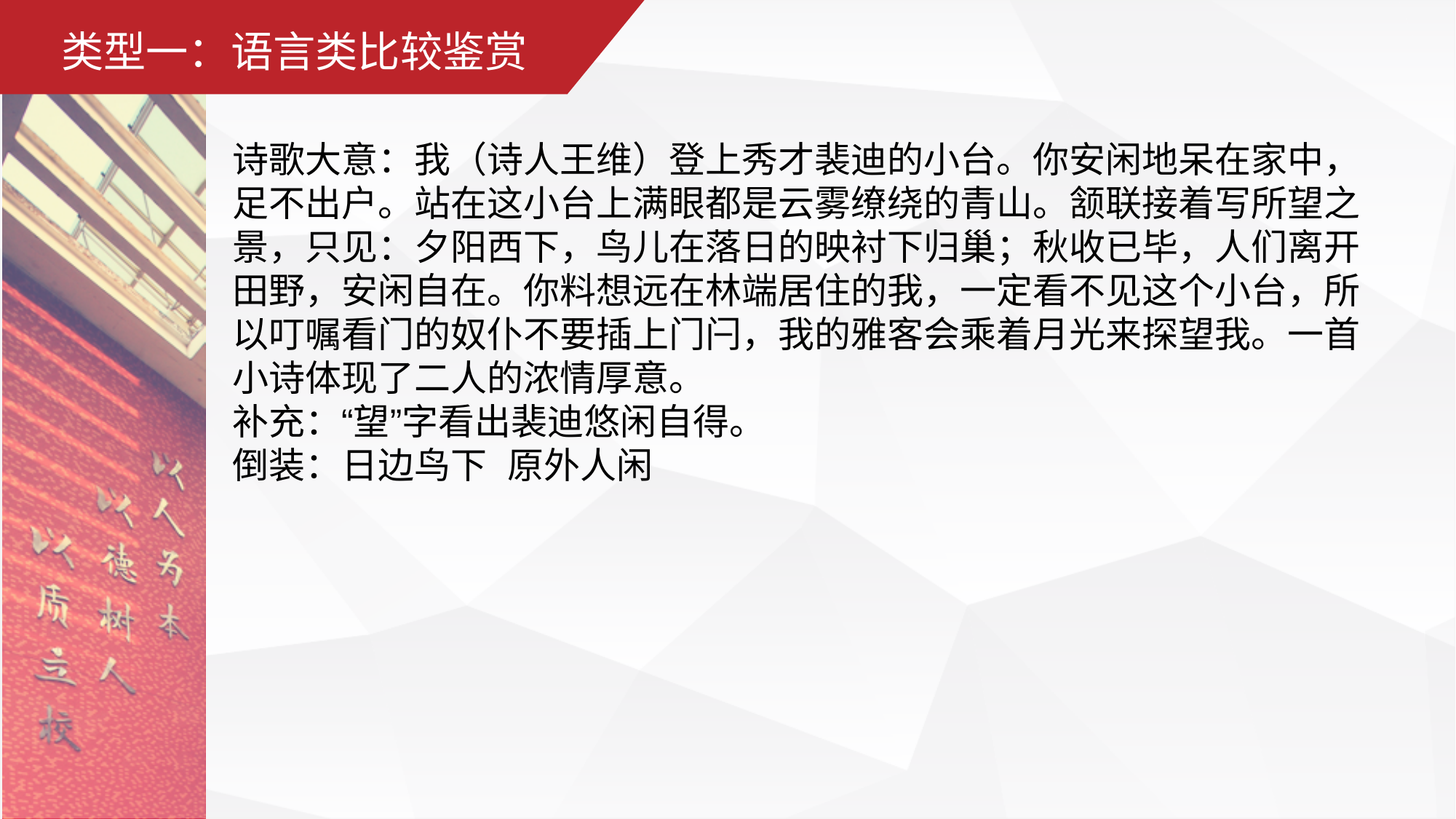

类型一：语言类比较鉴赏
诗歌大意：我（诗人王维）登上秀才裴迪的小台。你安闲地呆在家中，足不出户。站在这小台上满眼都是云雾缭绕的青山。颔联接着写所望之景，只见：夕阳西下，鸟儿在落日的映衬下归巢；秋收已毕，人们离开田野，安闲自在。你料想远在林端居住的我，一定看不见这个小台，所以叮嘱看门的奴仆不要插上门闩，我的雅客会乘着月光来探望我。一首小诗体现了二人的浓情厚意。
补充：“望”字看出裴迪悠闲自得。
倒装：日边鸟下  原外人闲